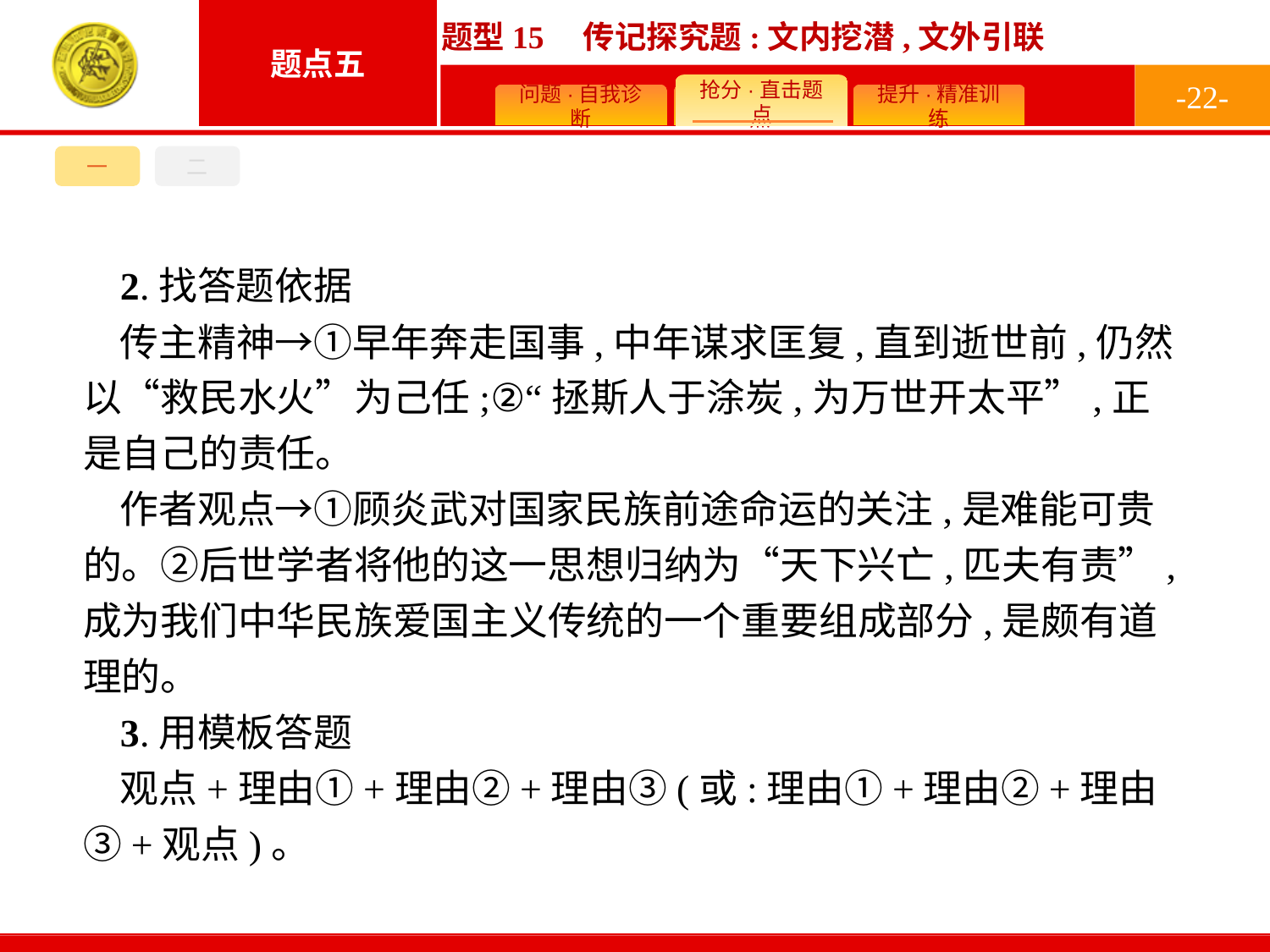

-22-
一
二
2.找答题依据
传主精神→①早年奔走国事,中年谋求匡复,直到逝世前,仍然以“救民水火”为己任;②“拯斯人于涂炭,为万世开太平”,正是自己的责任。
作者观点→①顾炎武对国家民族前途命运的关注,是难能可贵的。②后世学者将他的这一思想归纳为“天下兴亡,匹夫有责”,成为我们中华民族爱国主义传统的一个重要组成部分,是颇有道理的。
3.用模板答题
观点+理由①+理由②+理由③(或:理由①+理由②+理由③+观点)。